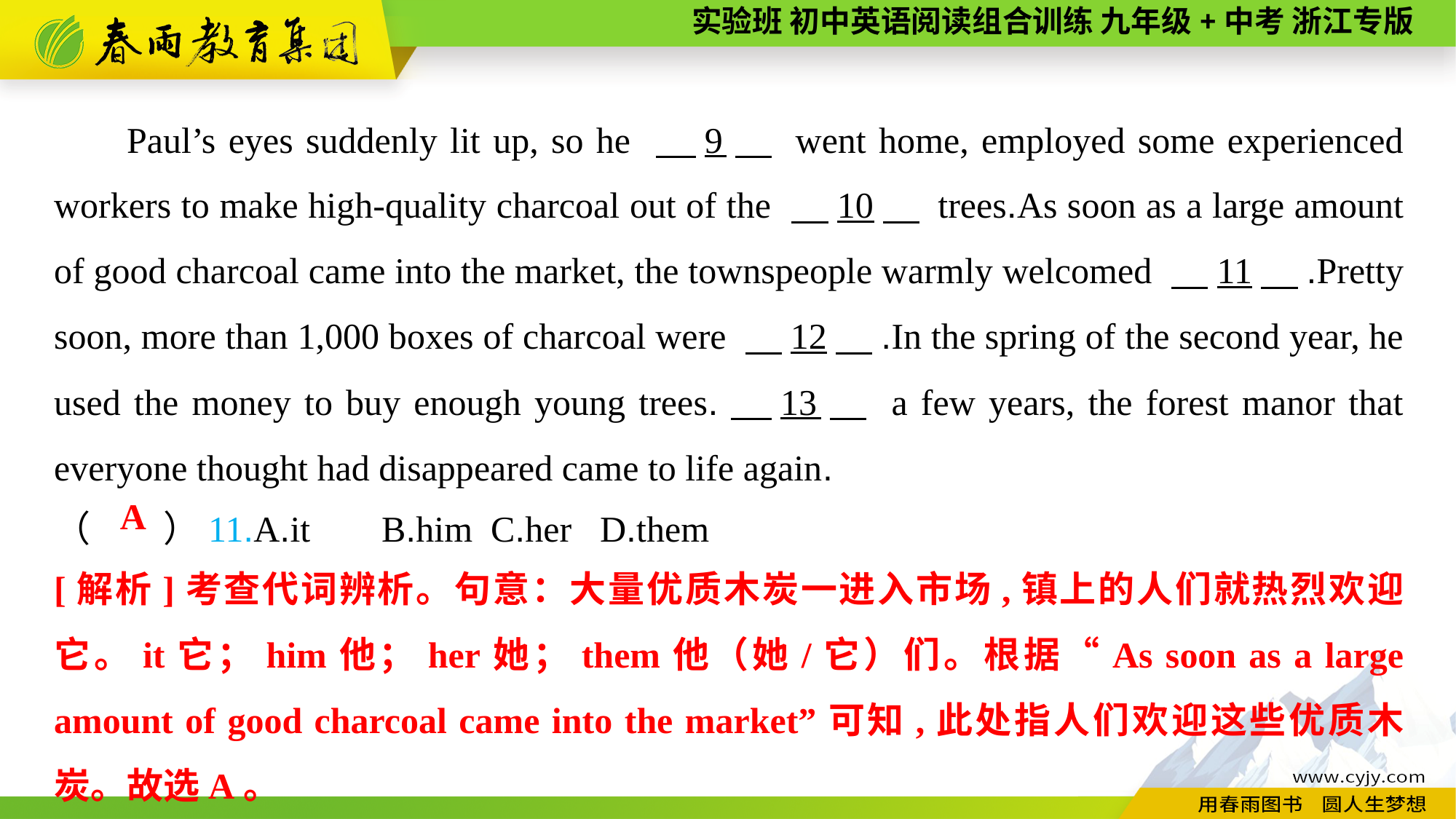

Paul’s eyes suddenly lit up, so he 　9　 went home, employed some experienced workers to make high-quality charcoal out of the 　10　 trees.As soon as a large amount of good charcoal came into the market, the townspeople warmly welcomed 　11　.Pretty soon, more than 1,000 boxes of charcoal were 　12　.In the spring of the second year, he used the money to buy enough young trees.　13　 a few years, the forest manor that everyone thought had disappeared came to life again.
（　　）11.A.it	B.him	C.her	D.them
A
[解析]考查代词辨析。句意：大量优质木炭一进入市场,镇上的人们就热烈欢迎它。it它；him他；her她；them他（她/它）们。根据“As soon as a large amount of good charcoal came into the market”可知,此处指人们欢迎这些优质木炭。故选A。